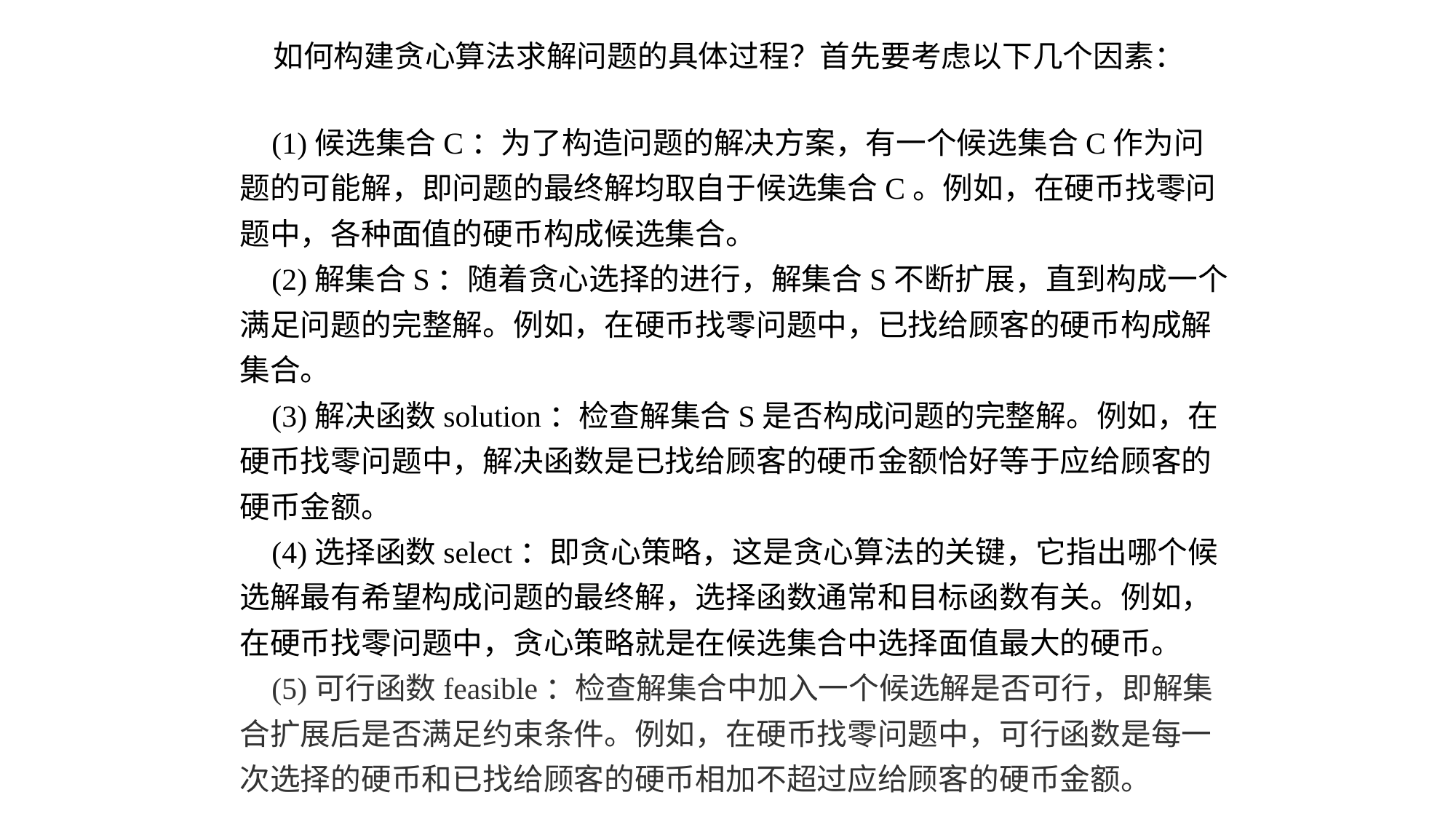

如何构建贪心算法求解问题的具体过程？首先要考虑以下几个因素：

(1)候选集合C：为了构造问题的解决方案，有一个候选集合C作为问题的可能解，即问题的最终解均取自于候选集合C。例如，在硬币找零问题中，各种面值的硬币构成候选集合。
(2)解集合S：随着贪心选择的进行，解集合S不断扩展，直到构成一个满足问题的完整解。例如，在硬币找零问题中，已找给顾客的硬币构成解集合。
(3)解决函数solution：检查解集合S是否构成问题的完整解。例如，在硬币找零问题中，解决函数是已找给顾客的硬币金额恰好等于应给顾客的硬币金额。
(4)选择函数select：即贪心策略，这是贪心算法的关键，它指出哪个候选解最有希望构成问题的最终解，选择函数通常和目标函数有关。例如，在硬币找零问题中，贪心策略就是在候选集合中选择面值最大的硬币。
(5)可行函数feasible：检查解集合中加入一个候选解是否可行，即解集合扩展后是否满足约束条件。例如，在硬币找零问题中，可行函数是每一次选择的硬币和已找给顾客的硬币相加不超过应给顾客的硬币金额。